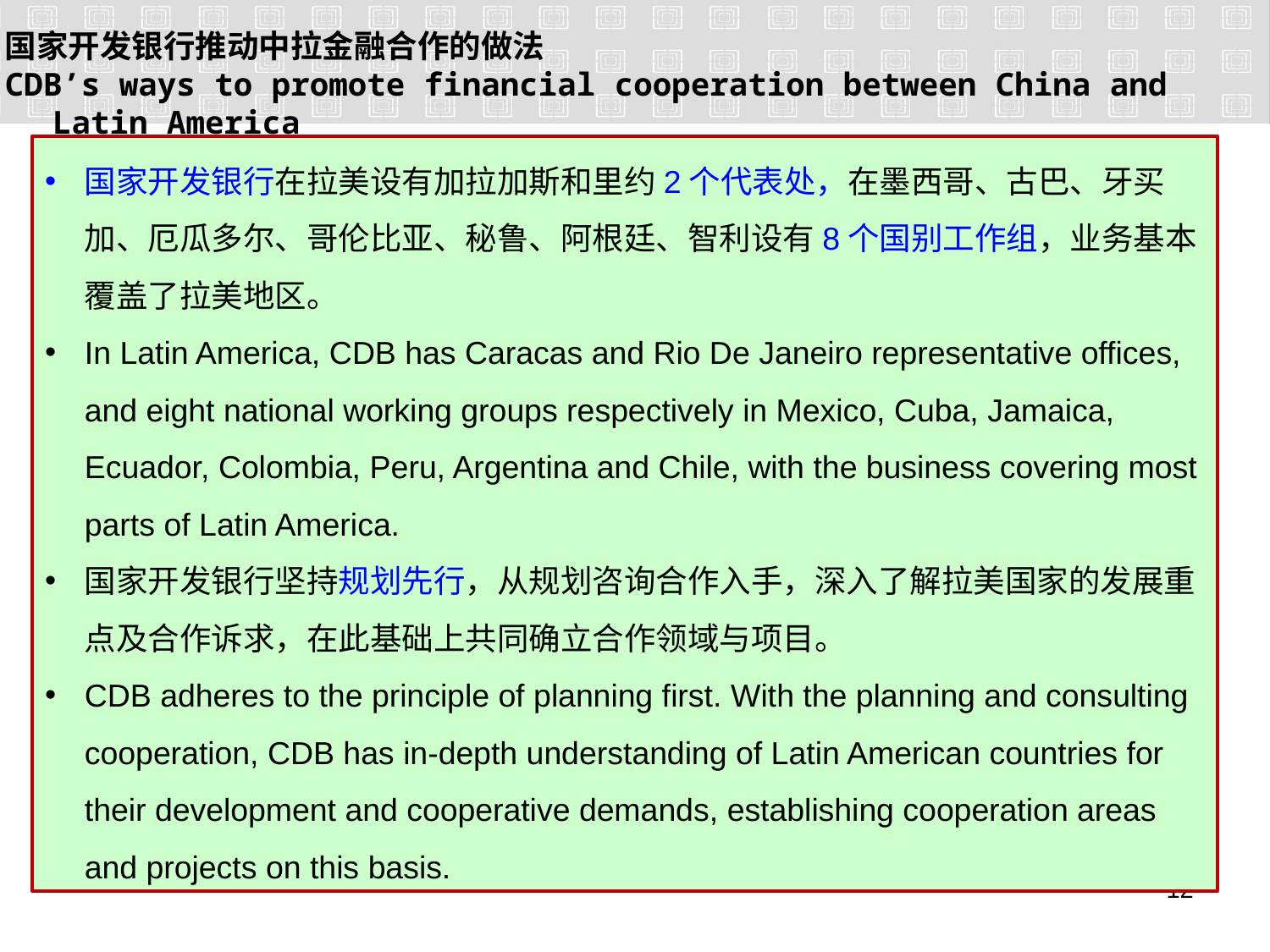

国家开发银行推动中拉金融合作的做法
CDB’s ways to promote financial cooperation between China and Latin America
国家开发银行在拉美设有加拉加斯和里约2个代表处，在墨西哥、古巴、牙买加、厄瓜多尔、哥伦比亚、秘鲁、阿根廷、智利设有8个国别工作组，业务基本覆盖了拉美地区。
In Latin America, CDB has Caracas and Rio De Janeiro representative offices, and eight national working groups respectively in Mexico, Cuba, Jamaica, Ecuador, Colombia, Peru, Argentina and Chile, with the business covering most parts of Latin America.
国家开发银行坚持规划先行，从规划咨询合作入手，深入了解拉美国家的发展重点及合作诉求，在此基础上共同确立合作领域与项目。
CDB adheres to the principle of planning first. With the planning and consulting cooperation, CDB has in-depth understanding of Latin American countries for their development and cooperative demands, establishing cooperation areas and projects on this basis.

12